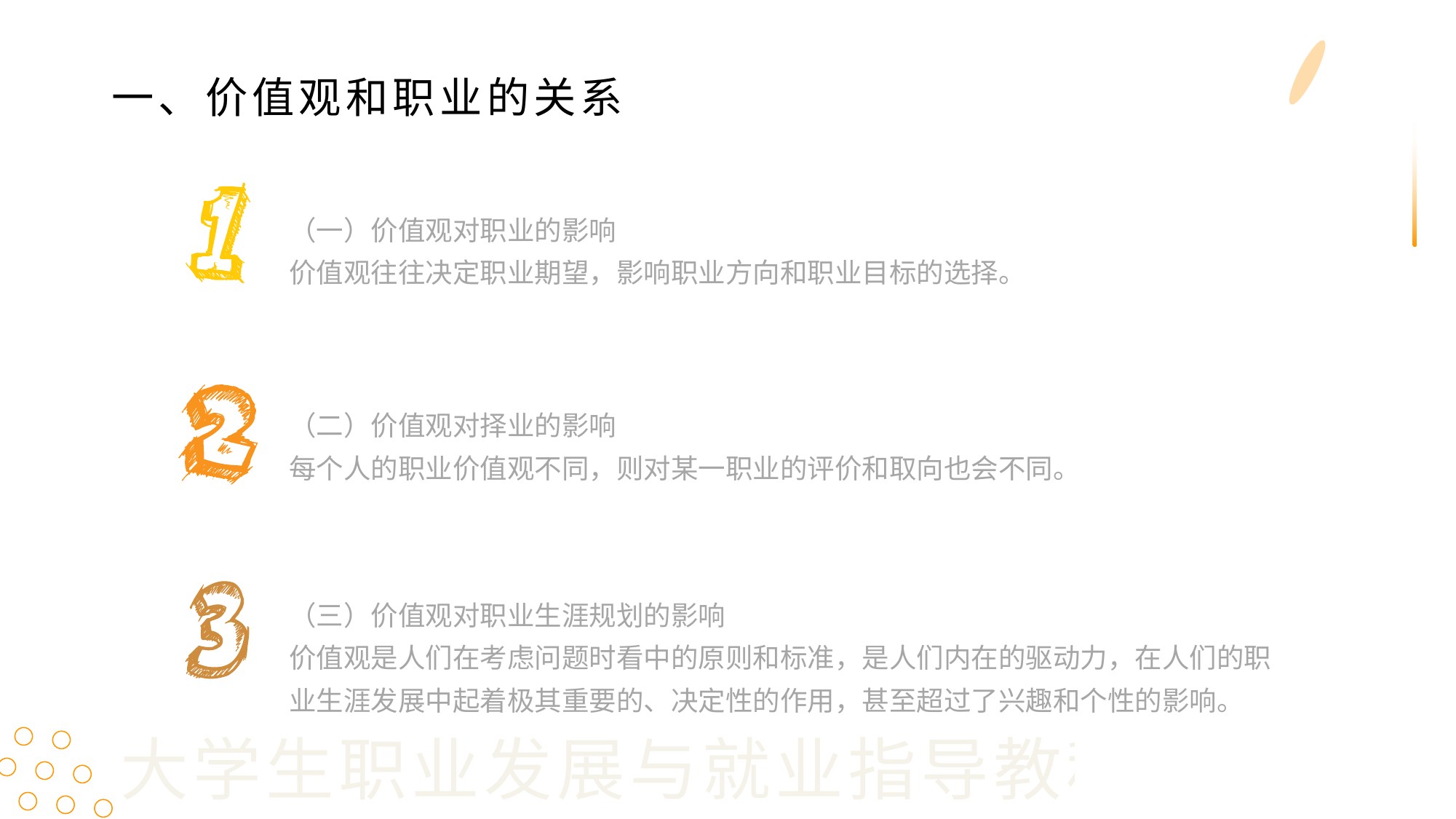

一、价值观和职业的关系

（一）价值观对职业的影响
价值观往往决定职业期望，影响职业方向和职业目标的选择。

（二）价值观对择业的影响
每个人的职业价值观不同，则对某一职业的评价和取向也会不同。

（三）价值观对职业生涯规划的影响
价值观是人们在考虑问题时看中的原则和标准，是人们内在的驱动力，在人们的职
业生涯发展中起着极其重要的、决定性的作用，甚至超过了兴趣和个性的影响。

大学生职业发展与就业指导教程